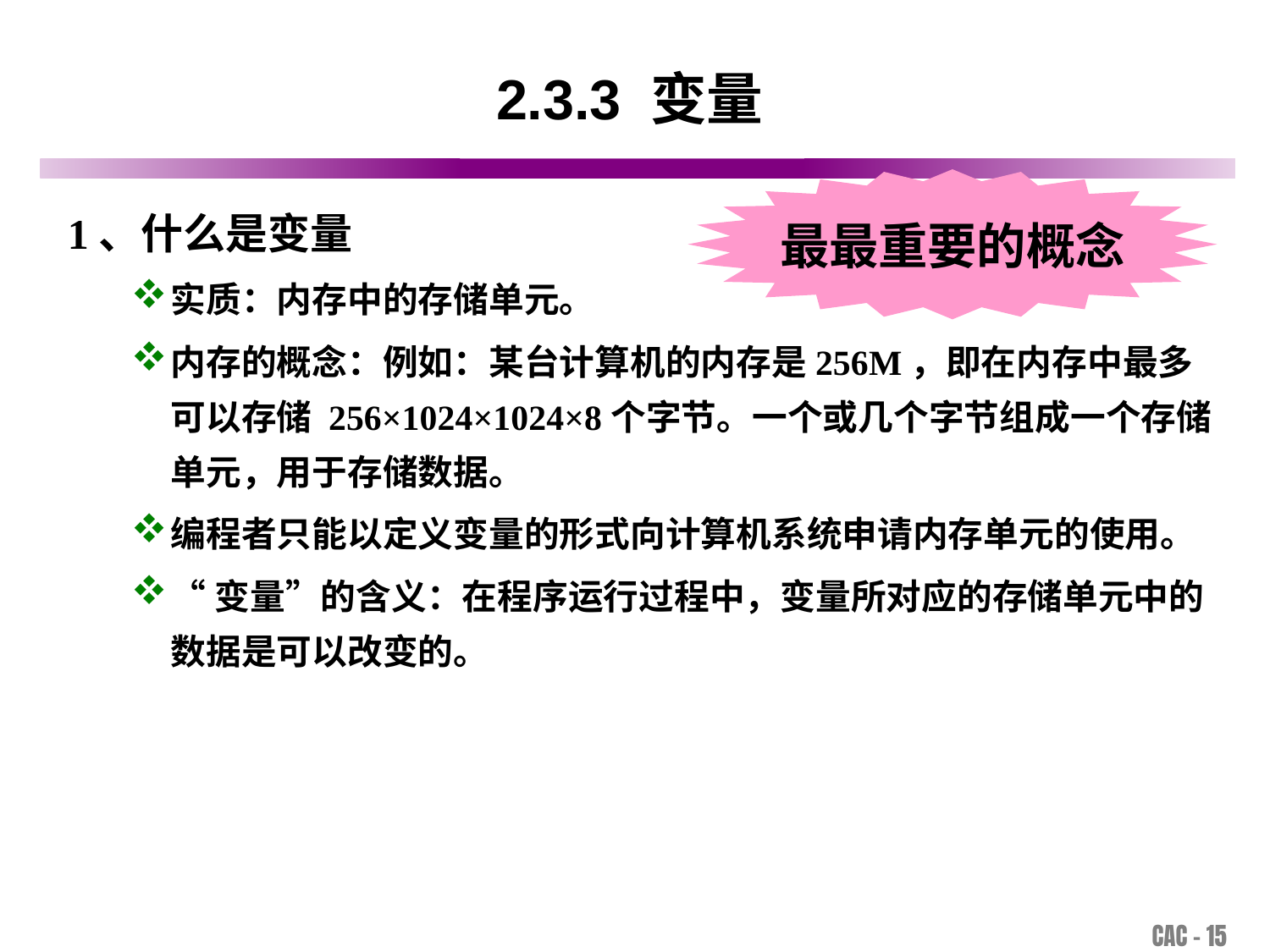

# 2.3.3 变量
最最重要的概念
1、什么是变量
实质：内存中的存储单元。
内存的概念：例如：某台计算机的内存是256M，即在内存中最多可以存储 256×1024×1024×8个字节。一个或几个字节组成一个存储单元，用于存储数据。
编程者只能以定义变量的形式向计算机系统申请内存单元的使用。
“变量”的含义：在程序运行过程中，变量所对应的存储单元中的数据是可以改变的。
15